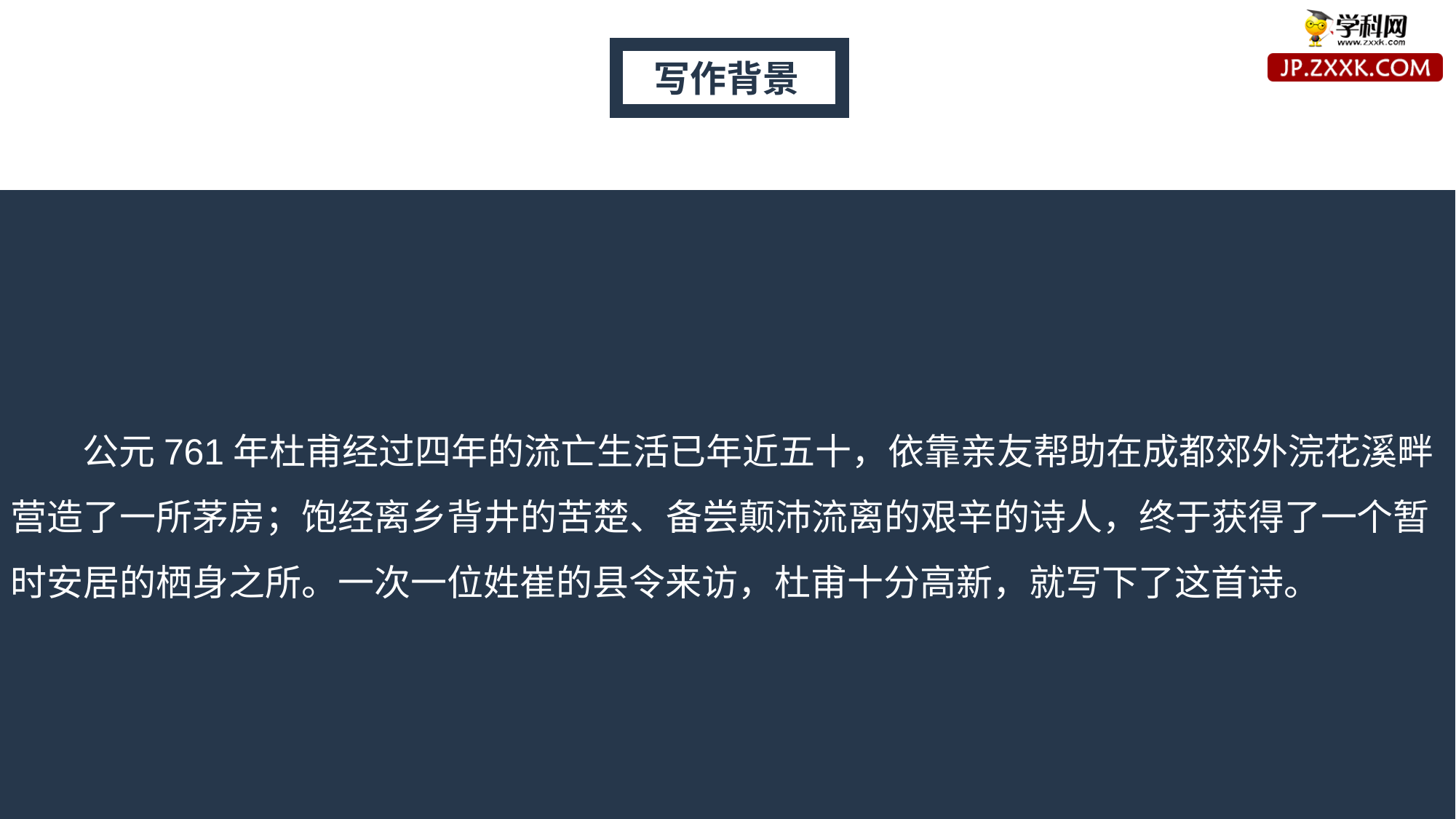

写作背景
 公元761年杜甫经过四年的流亡生活已年近五十，依靠亲友帮助在成都郊外浣花溪畔营造了一所茅房；饱经离乡背井的苦楚、备尝颠沛流离的艰辛的诗人，终于获得了一个暂时安居的栖身之所。一次一位姓崔的县令来访，杜甫十分高新，就写下了这首诗。